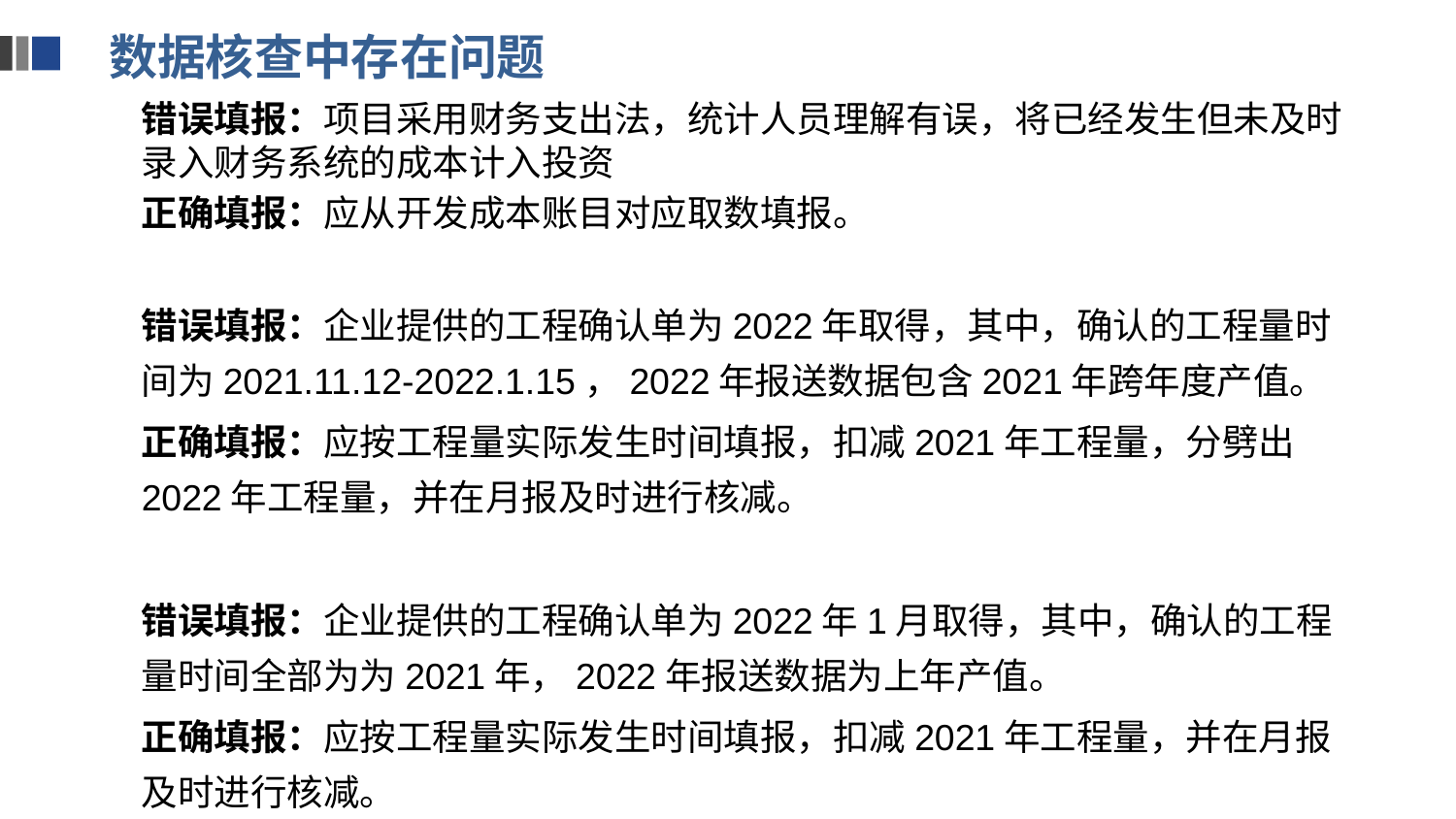

数据核查中存在问题

错误填报：项目采用财务支出法，统计人员理解有误，将已经发生但未及时录入财务系统的成本计入投资
正确填报：应从开发成本账目对应取数填报。

错误填报：企业提供的工程确认单为2022年取得，其中，确认的工程量时间为2021.11.12-2022.1.15，2022年报送数据包含2021年跨年度产值。
正确填报：应按工程量实际发生时间填报，扣减2021年工程量，分劈出2022年工程量，并在月报及时进行核减。

错误填报：企业提供的工程确认单为2022年1月取得，其中，确认的工程量时间全部为为2021年，2022年报送数据为上年产值。
正确填报：应按工程量实际发生时间填报，扣减2021年工程量，并在月报及时进行核减。